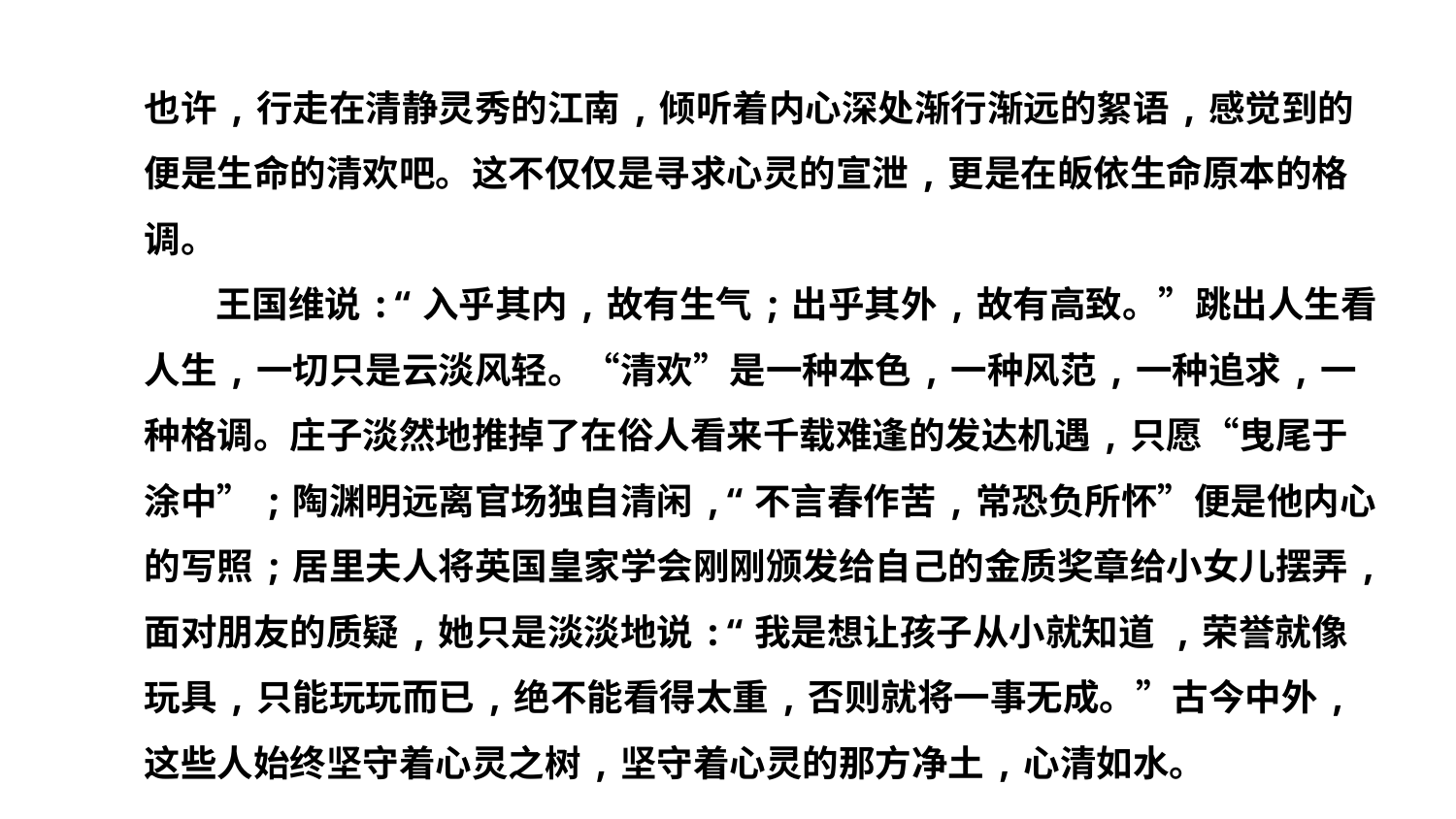

也许,行走在清静灵秀的江南,倾听着内心深处渐行渐远的絮语,感觉到的便是生命的清欢吧。这不仅仅是寻求心灵的宣泄,更是在皈依生命原本的格调。
王国维说:“入乎其内,故有生气;出乎其外,故有高致。”跳出人生看人生,一切只是云淡风轻。“清欢”是一种本色,一种风范,一种追求,一种格调。庄子淡然地推掉了在俗人看来千载难逢的发达机遇,只愿“曳尾于涂中”;陶渊明远离官场独自清闲,“不言春作苦,常恐负所怀”便是他内心的写照;居里夫人将英国皇家学会刚刚颁发给自己的金质奖章给小女儿摆弄,面对朋友的质疑,她只是淡淡地说:“我是想让孩子从小就知道 ,荣誉就像玩具,只能玩玩而已,绝不能看得太重,否则就将一事无成。”古今中外,这些人始终坚守着心灵之树,坚守着心灵的那方净土,心清如水。